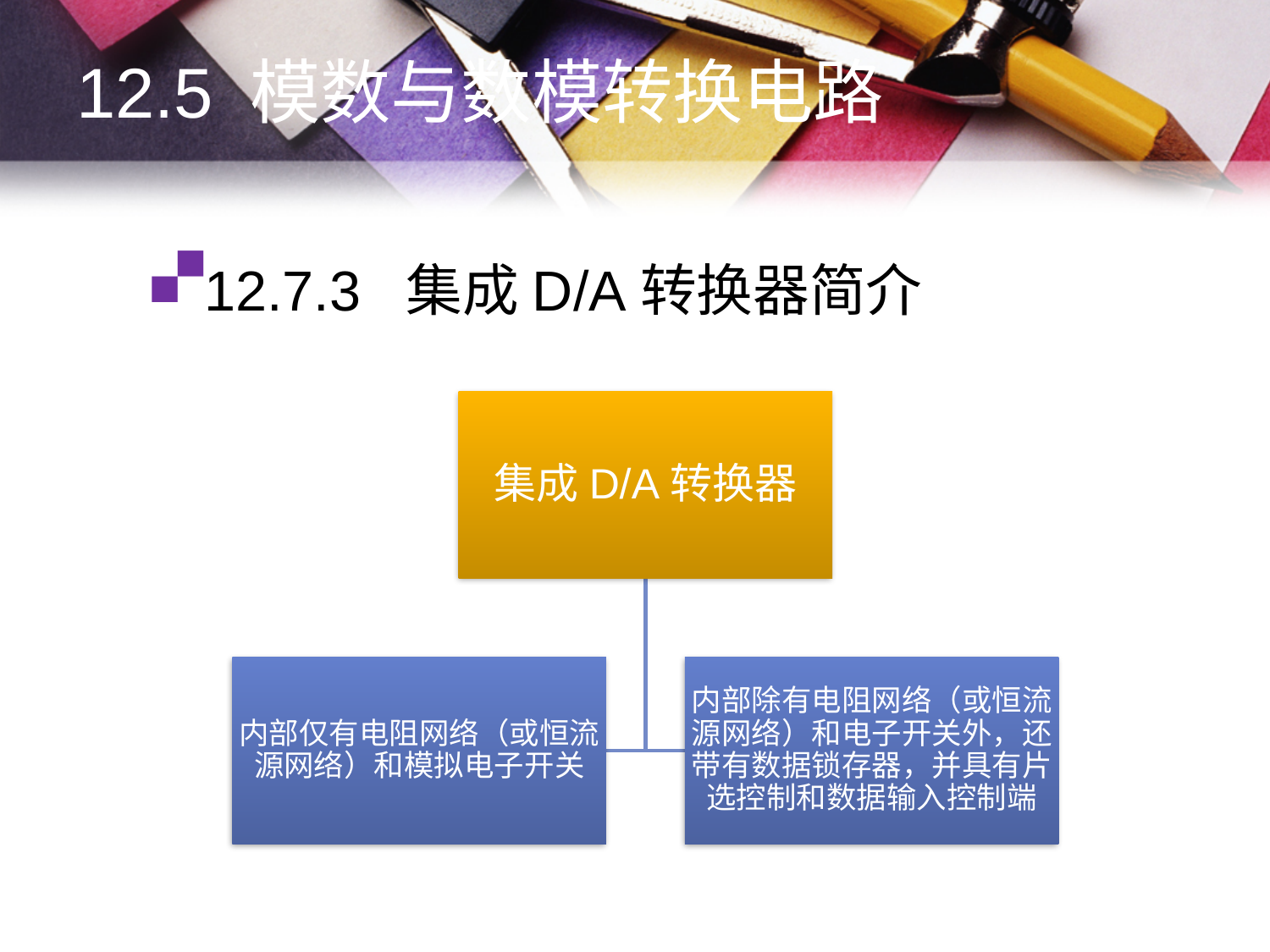

12.5 模数与数模转换电路
# 12.7.3  集成D/A转换器简介
集成D/A转换器
内部仅有电阻网络（或恒流源网络）和模拟电子开关
内部除有电阻网络（或恒流源网络）和电子开关外，还带有数据锁存器，并具有片选控制和数据输入控制端